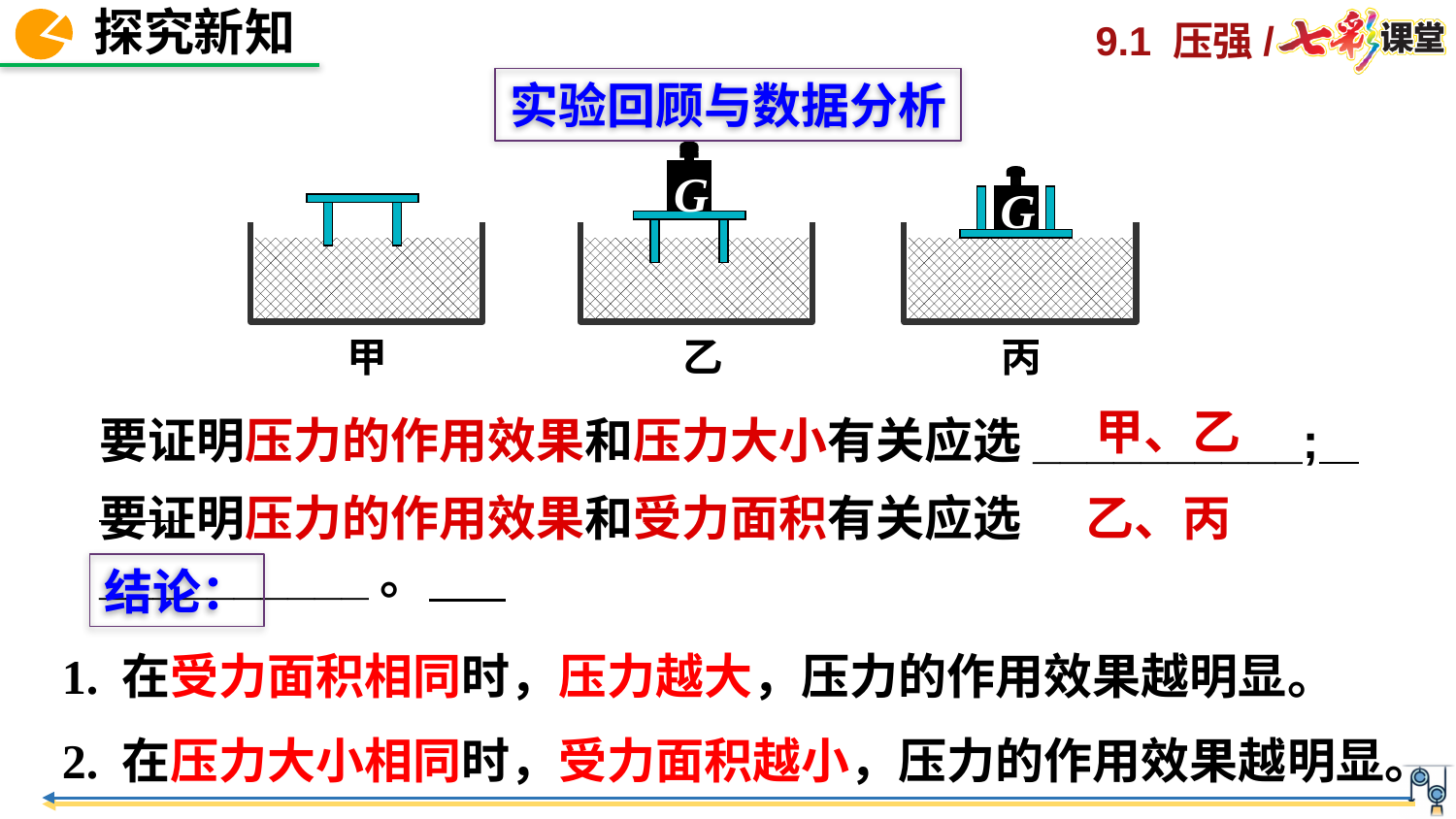

实验回顾与数据分析

G

G

G

G

甲
乙
丙
甲、乙
要证明压力的作用效果和压力大小有关应选__________;
要证明压力的作用效果和受力面积有关应选__________。
乙、丙
结论：
1. 在受力面积相同时，压力越大，压力的作用效果越明显。
2. 在压力大小相同时，受力面积越小，压力的作用效果越明显。